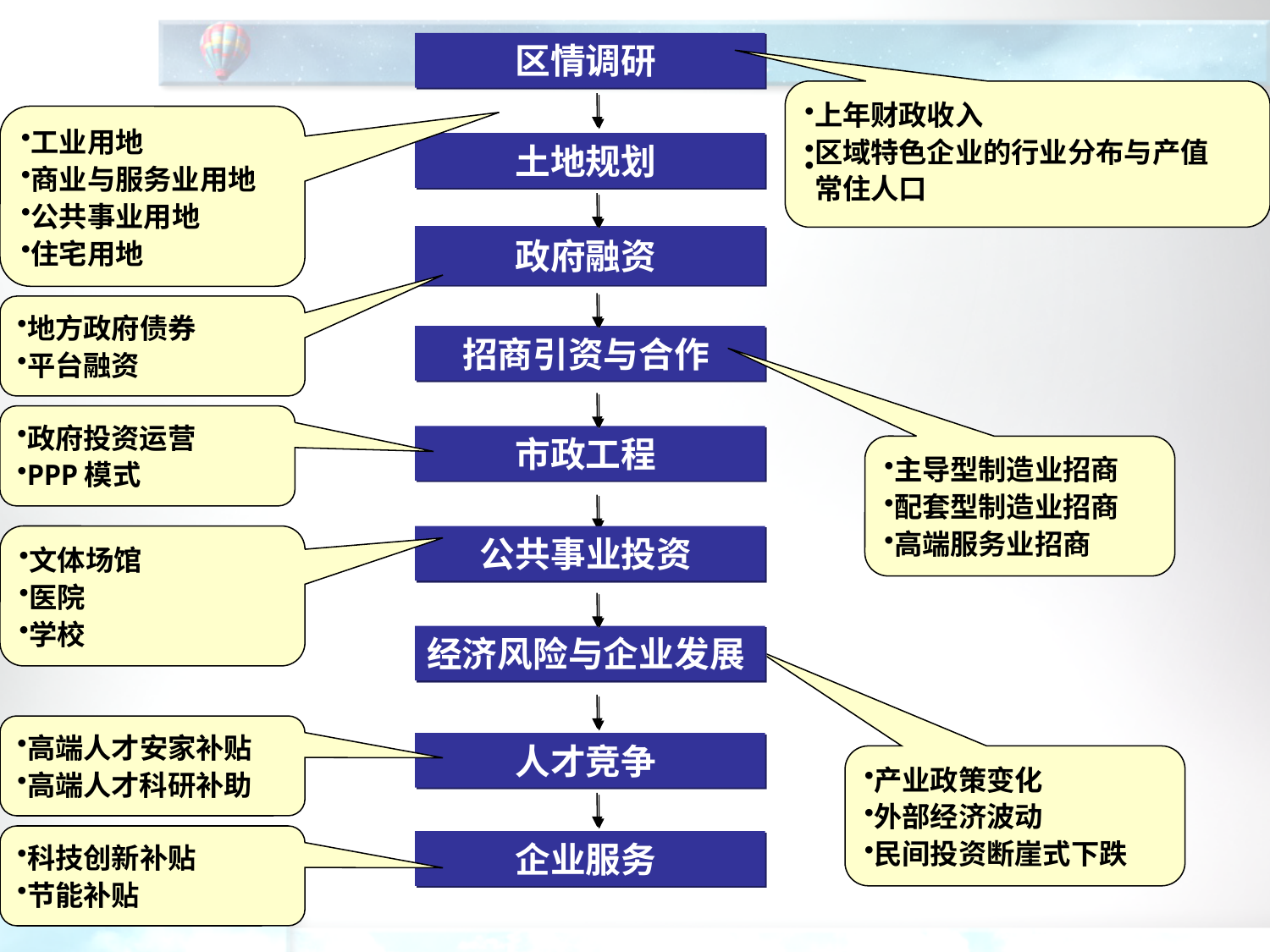

区情调研
上年财政收入
区域特色企业的行业分布与产值
常住人口

工业用地
商业与服务业用地
公共事业用地
住宅用地
土地规划

政府融资

地方政府债券
平台融资
招商引资与合作

政府投资运营
PPP模式
市政工程
主导型制造业招商
配套型制造业招商
高端服务业招商

文体场馆
医院
学校
公共事业投资

经济风险与企业发展

高端人才安家补贴
高端人才科研补助
人才竞争
产业政策变化
外部经济波动
民间投资断崖式下跌

科技创新补贴
节能补贴
企业服务